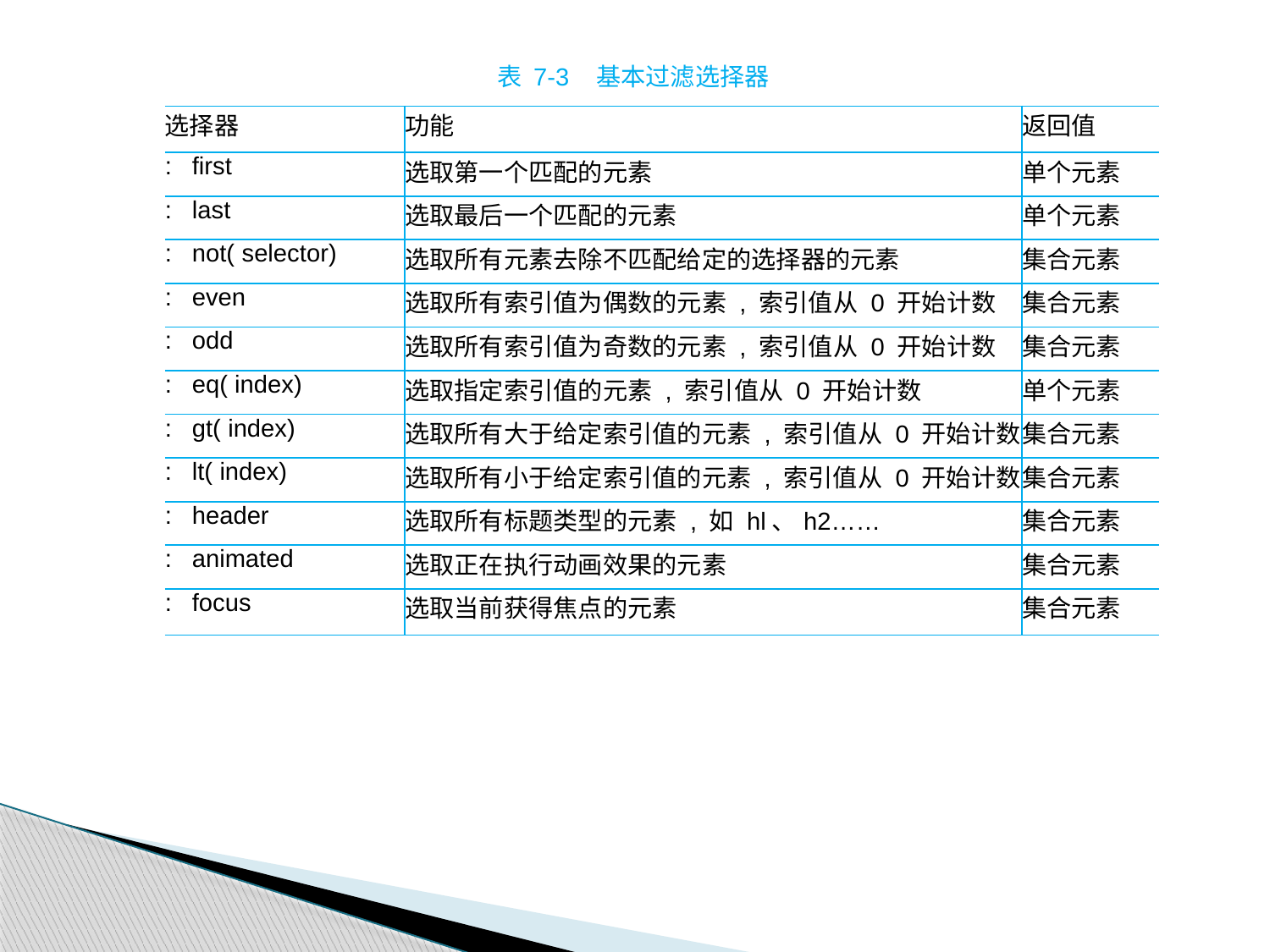

表 7-3   基本过滤选择器
| 选择器 |  | 功能 | 返回值 |
| --- | --- | --- | --- |
| : | first | 选取第一个匹配的元素 | 单个元素 |
| : | last | 选取最后一个匹配的元素 | 单个元素 |
| : | not( selector) | 选取所有元素去除不匹配给定的选择器的元素 | 集合元素 |
| : | even | 选取所有索引值为偶数的元素 , 索引值从 0 开始计数 | 集合元素 |
| : | odd | 选取所有索引值为奇数的元素 , 索引值从 0 开始计数 | 集合元素 |
| : | eq( index) | 选取指定索引值的元素 , 索引值从 0 开始计数 | 单个元素 |
| : | gt( index) | 选取所有大于给定索引值的元素 , 索引值从 0 开始计数 | 集合元素 |
| : | lt( index) | 选取所有小于给定索引值的元素 , 索引值从 0 开始计数 | 集合元素 |
| : | header | 选取所有标题类型的元素 , 如 hl、h2…… | 集合元素 |
| : | animated | 选取正在执行动画效果的元素 | 集合元素 |
| : | focus | 选取当前获得焦点的元素 | 集合元素 |